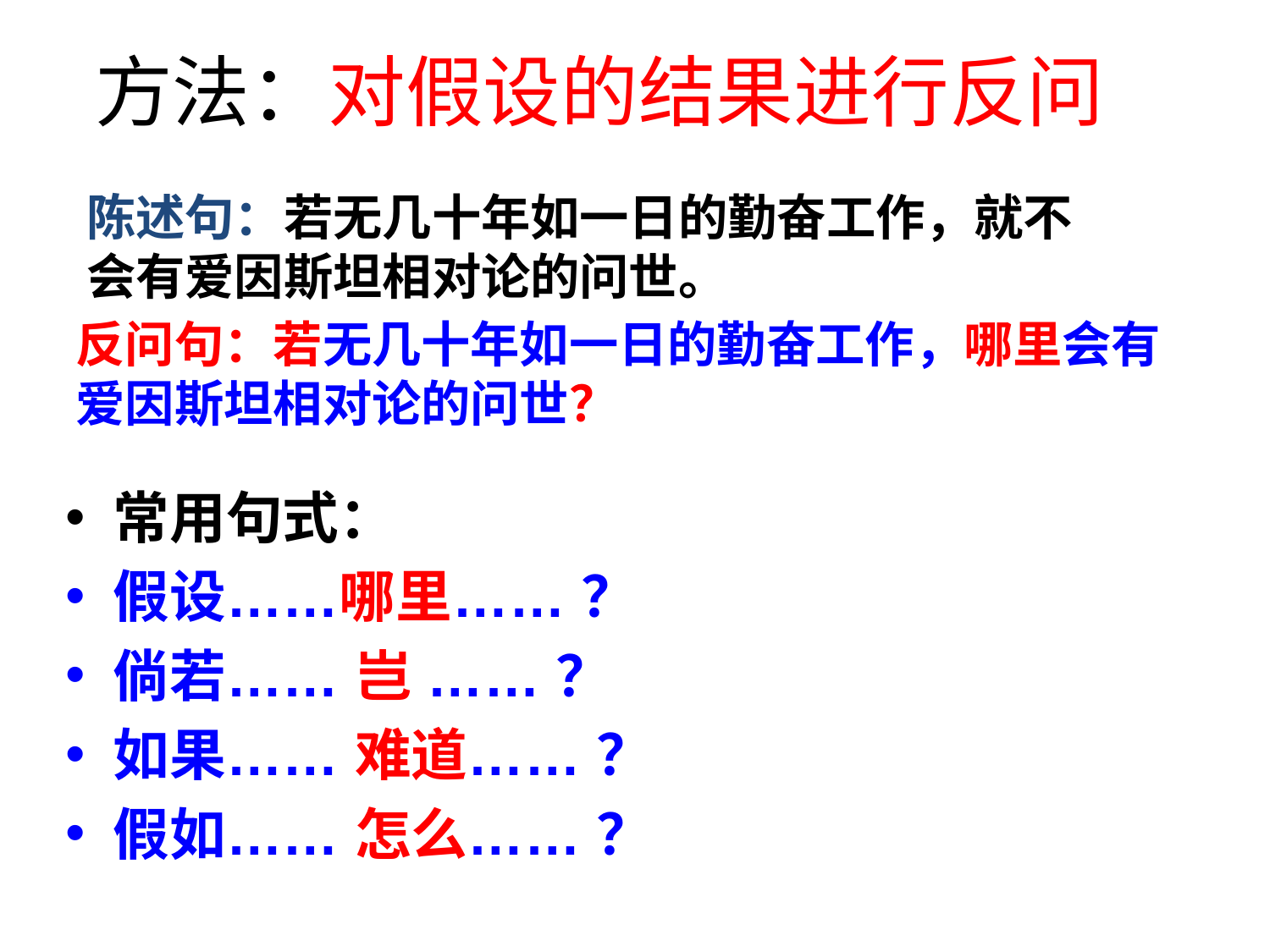

# 方法：对假设的结果进行反问
陈述句：若无几十年如一日的勤奋工作，就不会有爱因斯坦相对论的问世。
反问句：若无几十年如一日的勤奋工作，哪里会有爱因斯坦相对论的问世？
常用句式：
假设……哪里…… ？
倘若…… 岂 …… ？
如果…… 难道…… ？
假如…… 怎么…… ？